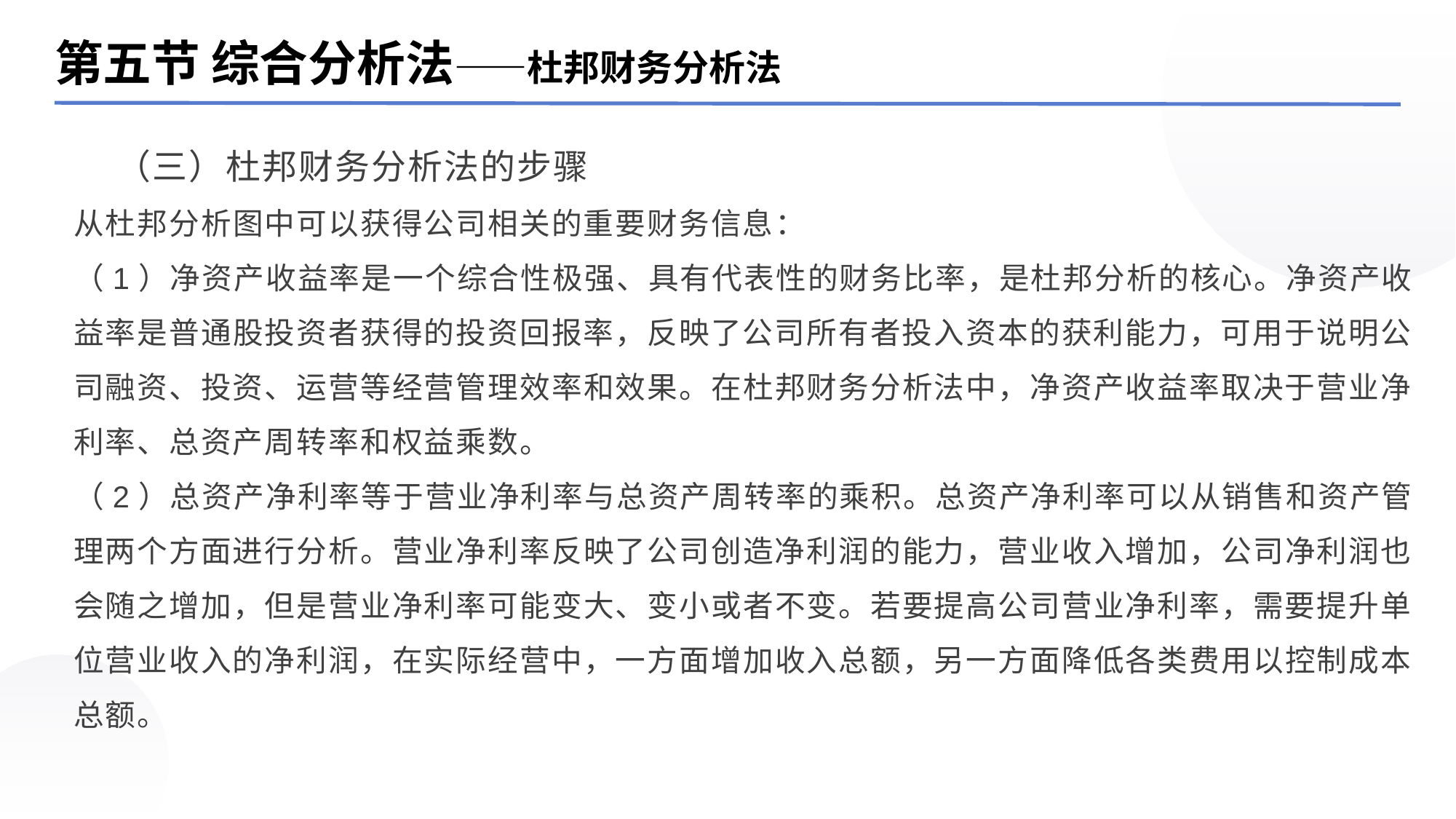

第五节 综合分析法——杜邦财务分析法
（三）杜邦财务分析法的步骤
从杜邦分析图中可以获得公司相关的重要财务信息：
（1）净资产收益率是一个综合性极强、具有代表性的财务比率，是杜邦分析的核心。净资产收益率是普通股投资者获得的投资回报率，反映了公司所有者投入资本的获利能力，可用于说明公司融资、投资、运营等经营管理效率和效果。在杜邦财务分析法中，净资产收益率取决于营业净利率、总资产周转率和权益乘数。
（2）总资产净利率等于营业净利率与总资产周转率的乘积。总资产净利率可以从销售和资产管理两个方面进行分析。营业净利率反映了公司创造净利润的能力，营业收入增加，公司净利润也会随之增加，但是营业净利率可能变大、变小或者不变。若要提高公司营业净利率，需要提升单位营业收入的净利润，在实际经营中，一方面增加收入总额，另一方面降低各类费用以控制成本总额。

119